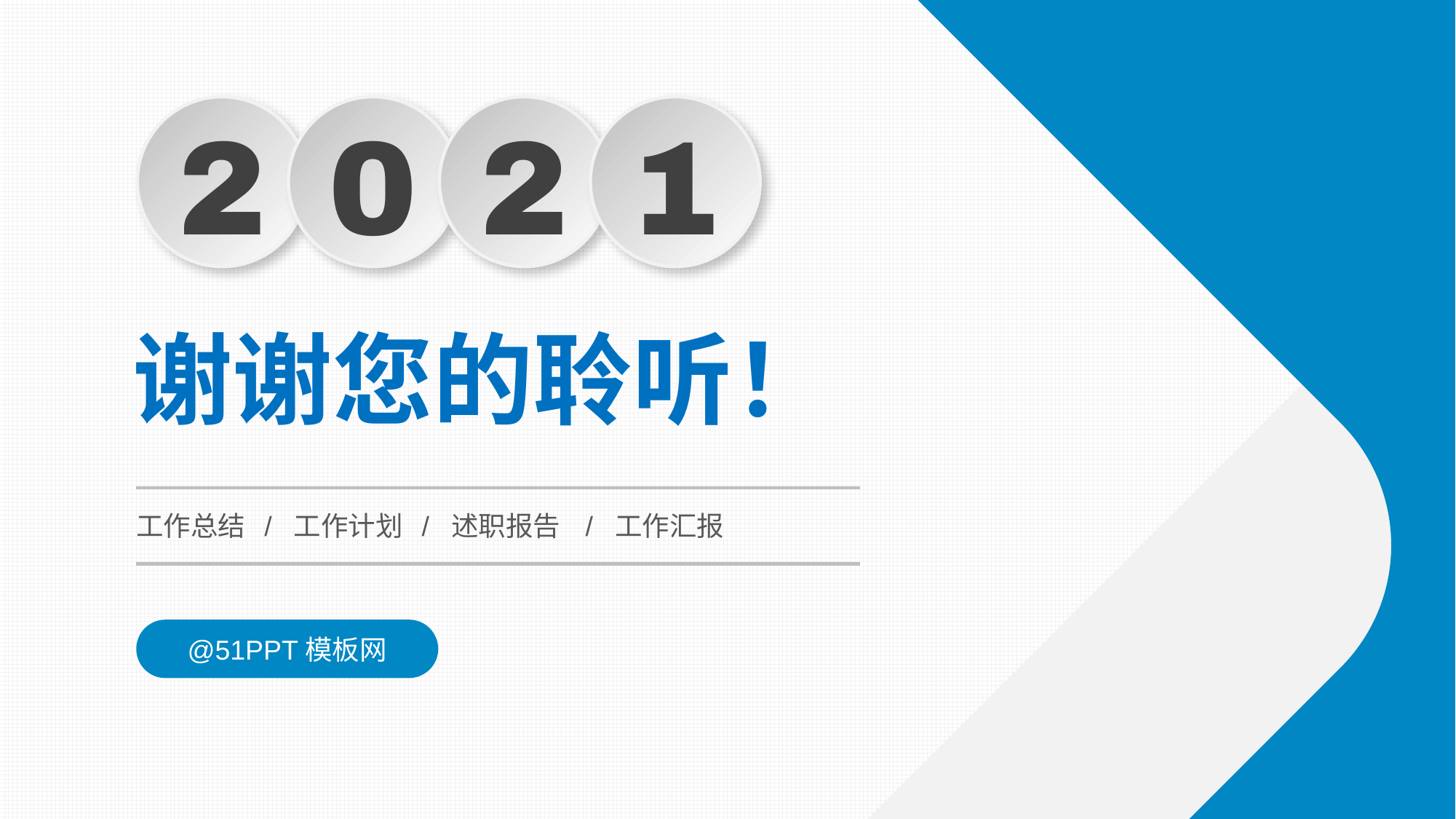

2
0
2
1
谢谢您的聆听！
工作总结  /  工作计划  /  述职报告   /  工作汇报
@51PPT模板网